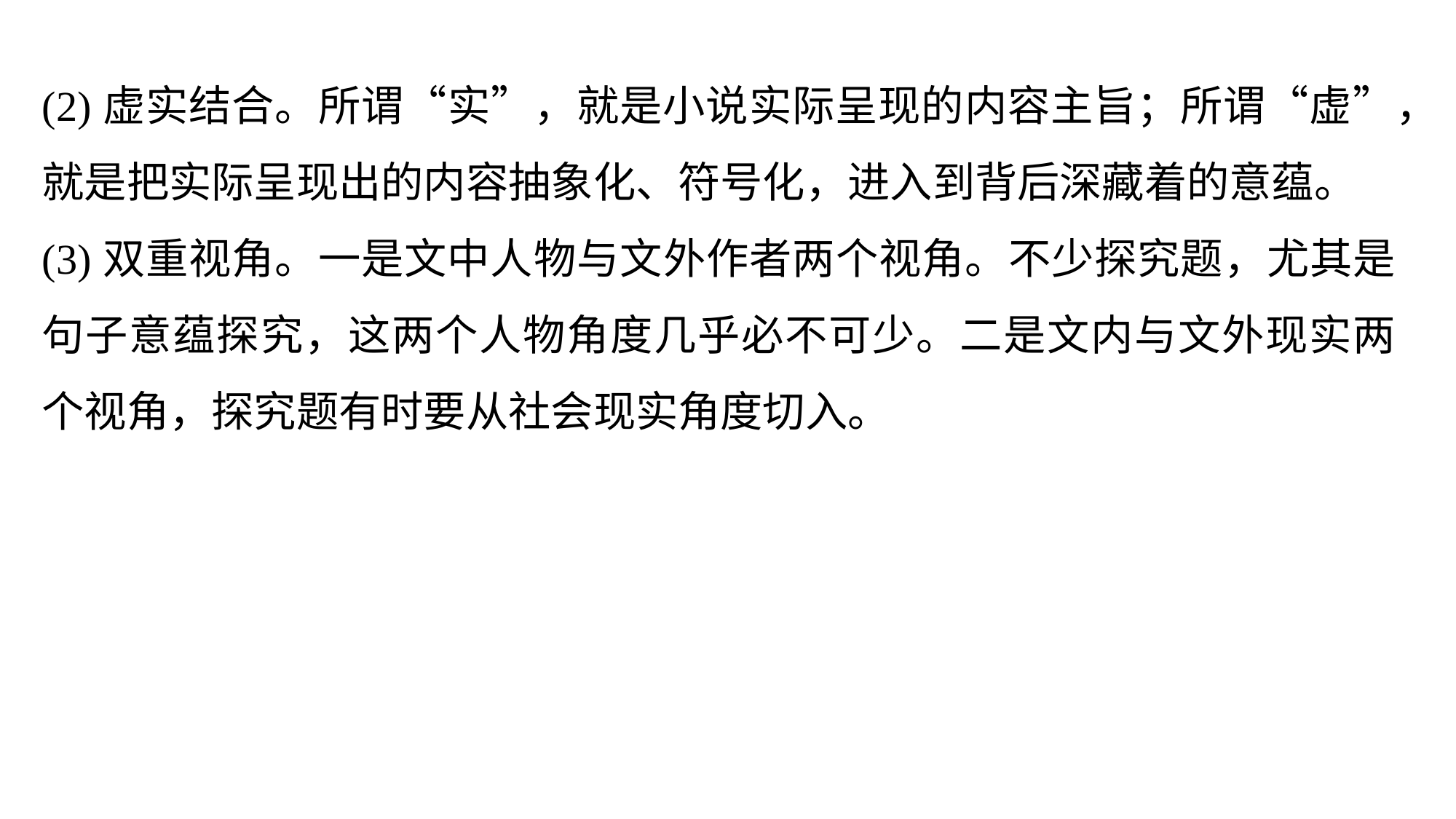

(2)虚实结合。所谓“实”，就是小说实际呈现的内容主旨；所谓“虚”，就是把实际呈现出的内容抽象化、符号化，进入到背后深藏着的意蕴。
(3)双重视角。一是文中人物与文外作者两个视角。不少探究题，尤其是句子意蕴探究，这两个人物角度几乎必不可少。二是文内与文外现实两个视角，探究题有时要从社会现实角度切入。